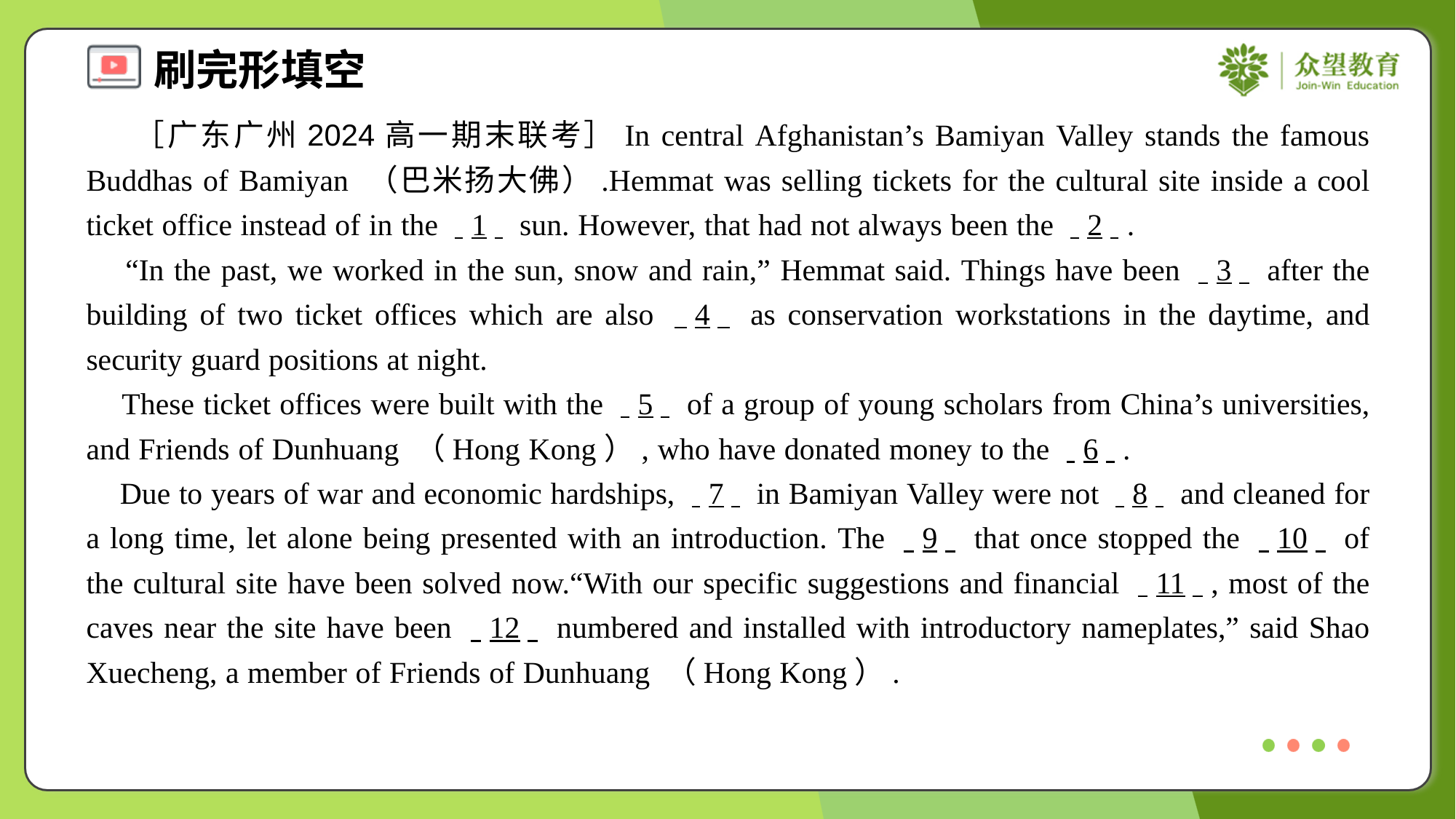

［广东广州2024高一期末联考］In central Afghanistan’s Bamiyan Valley stands the famous Buddhas of Bamiyan （巴米扬大佛）.Hemmat was selling tickets for the cultural site inside a cool ticket office instead of in the . .1. . sun. However, that had not always been the . .2. ..
    “In the past, we worked in the sun, snow and rain,” Hemmat said. Things have been . .3. . after the building of two ticket offices which are also . .4. . as conservation workstations in the daytime, and security guard positions at night.
    These ticket offices were built with the . .5. . of a group of young scholars from China’s universities, and Friends of Dunhuang （Hong Kong）, who have donated money to the . .6. ..
    Due to years of war and economic hardships, . .7. . in Bamiyan Valley were not . .8. . and cleaned for a long time, let alone being presented with an introduction. The . .9. . that once stopped the . .10. . of the cultural site have been solved now.“With our specific suggestions and financial . .11. ., most of the caves near the site have been . .12. . numbered and installed with introductory nameplates,” said Shao Xuecheng, a member of Friends of Dunhuang （Hong Kong）.